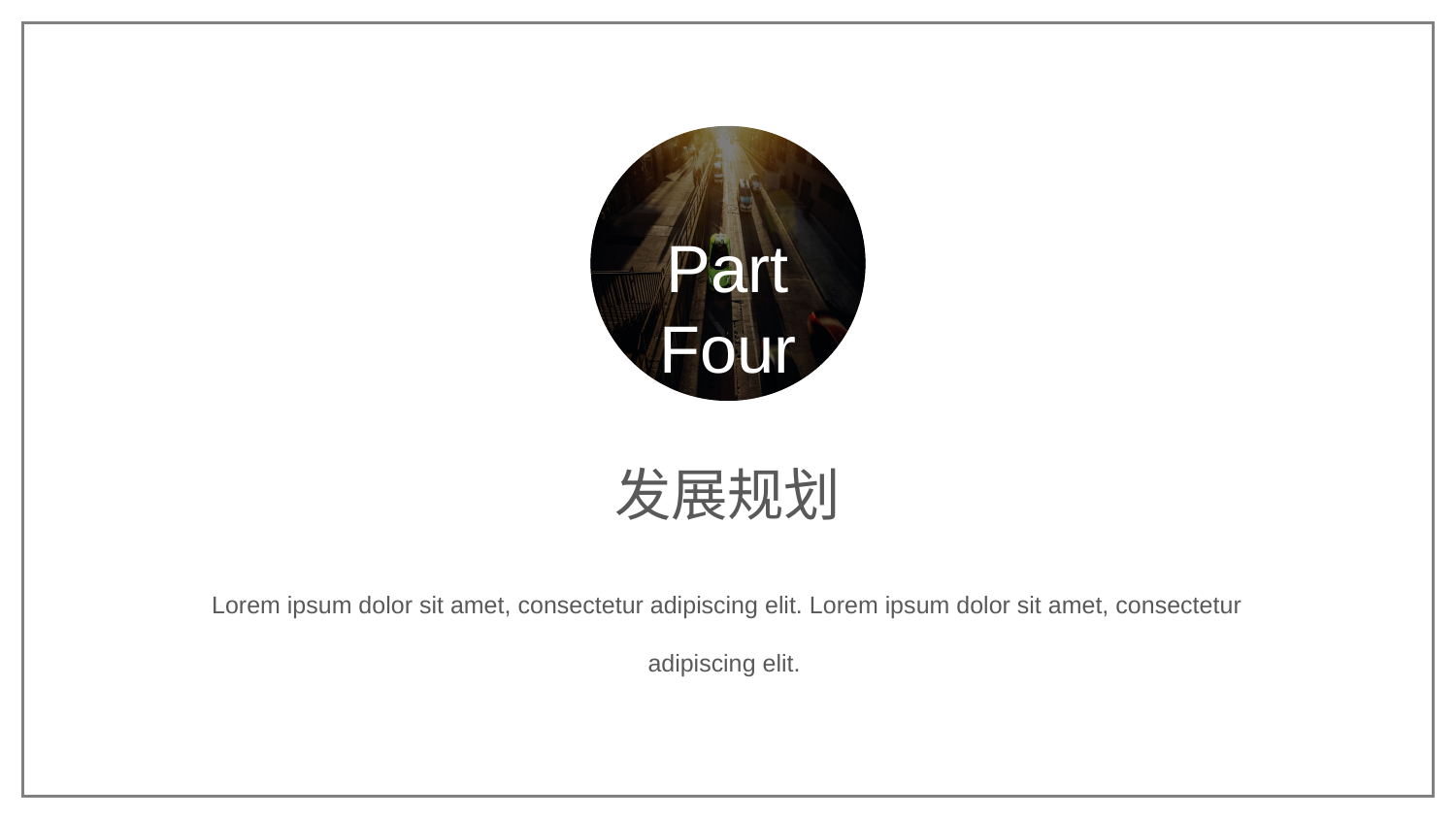

Part Four
发展规划
Lorem ipsum dolor sit amet, consectetur adipiscing elit. Lorem ipsum dolor sit amet, consectetur adipiscing elit.